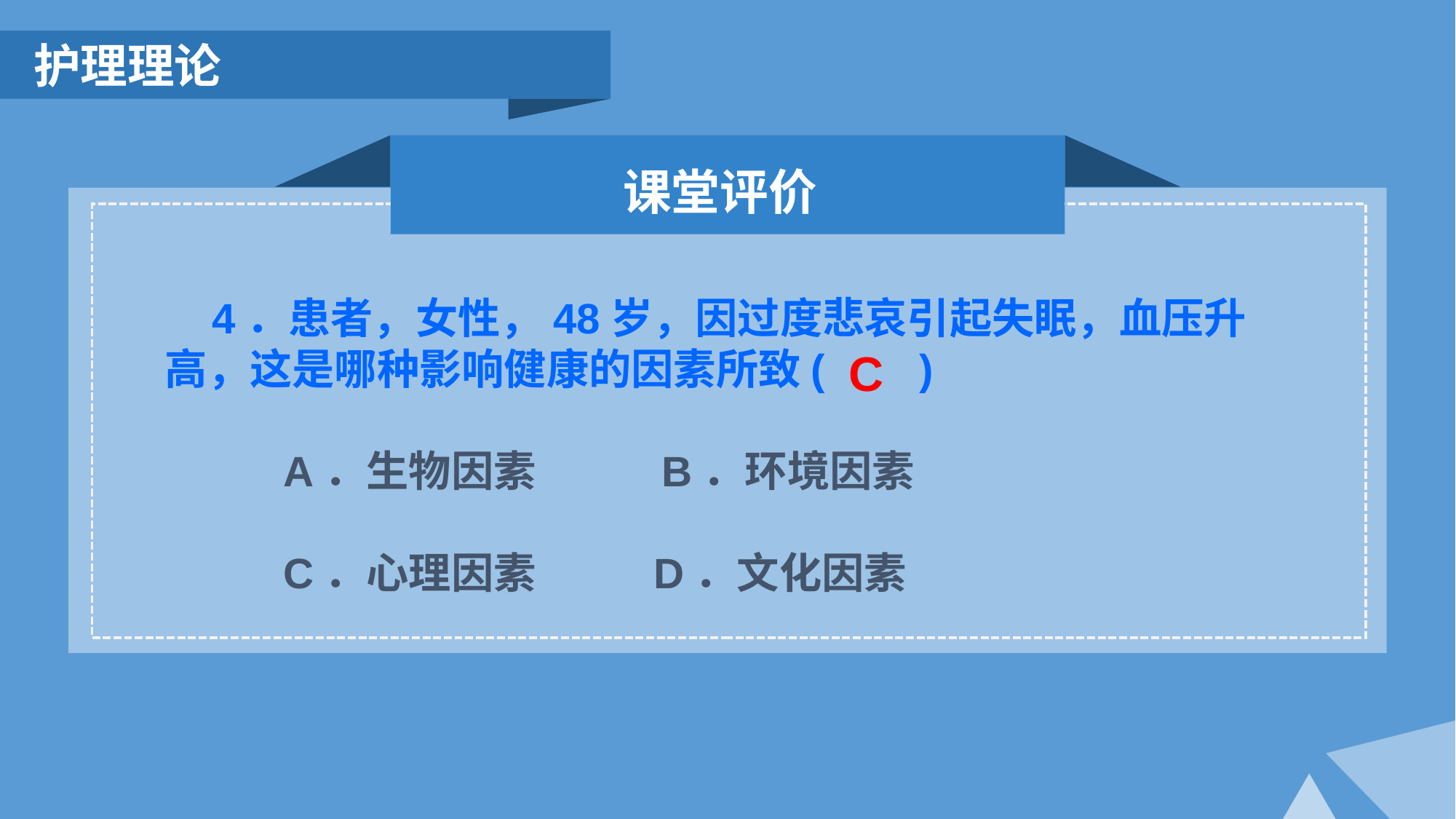

护理理论

课堂评价

    4．患者，女性，48岁，因过度悲哀引起失眠，血压升高，这是哪种影响健康的因素所致(        )

          A．生物因素            B．环境因素

          C．心理因素                D．文化因素
C